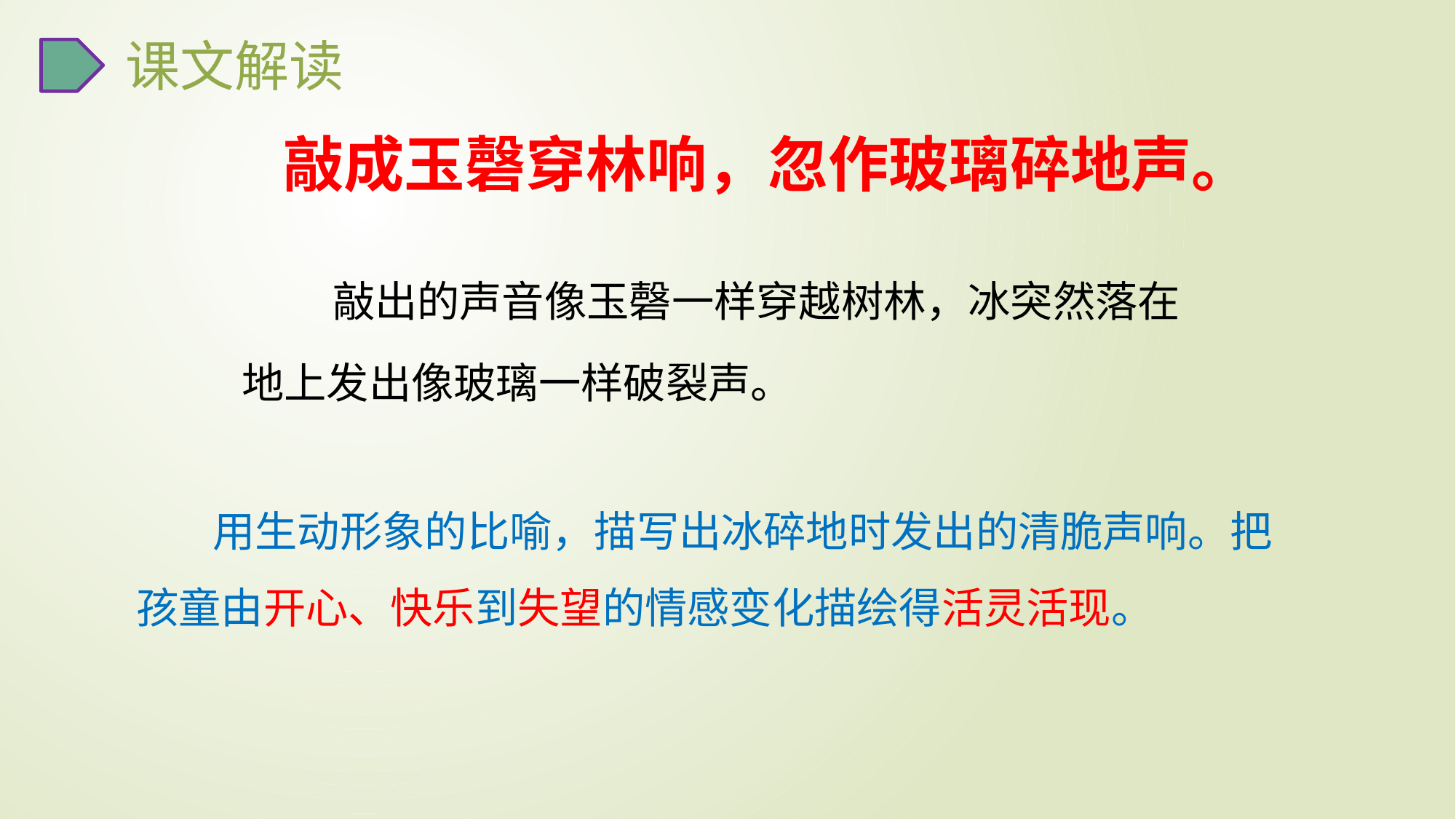

课文解读

敲成玉磬穿林响，忽作玻璃碎地声。
     敲出的声音像玉磬一样穿越树林，冰突然落在地上发出像玻璃一样破裂声。
       用生动形象的比喻，描写出冰碎地时发出的清脆声响。把孩童由开心、快乐到失望的情感变化描绘得活灵活现。